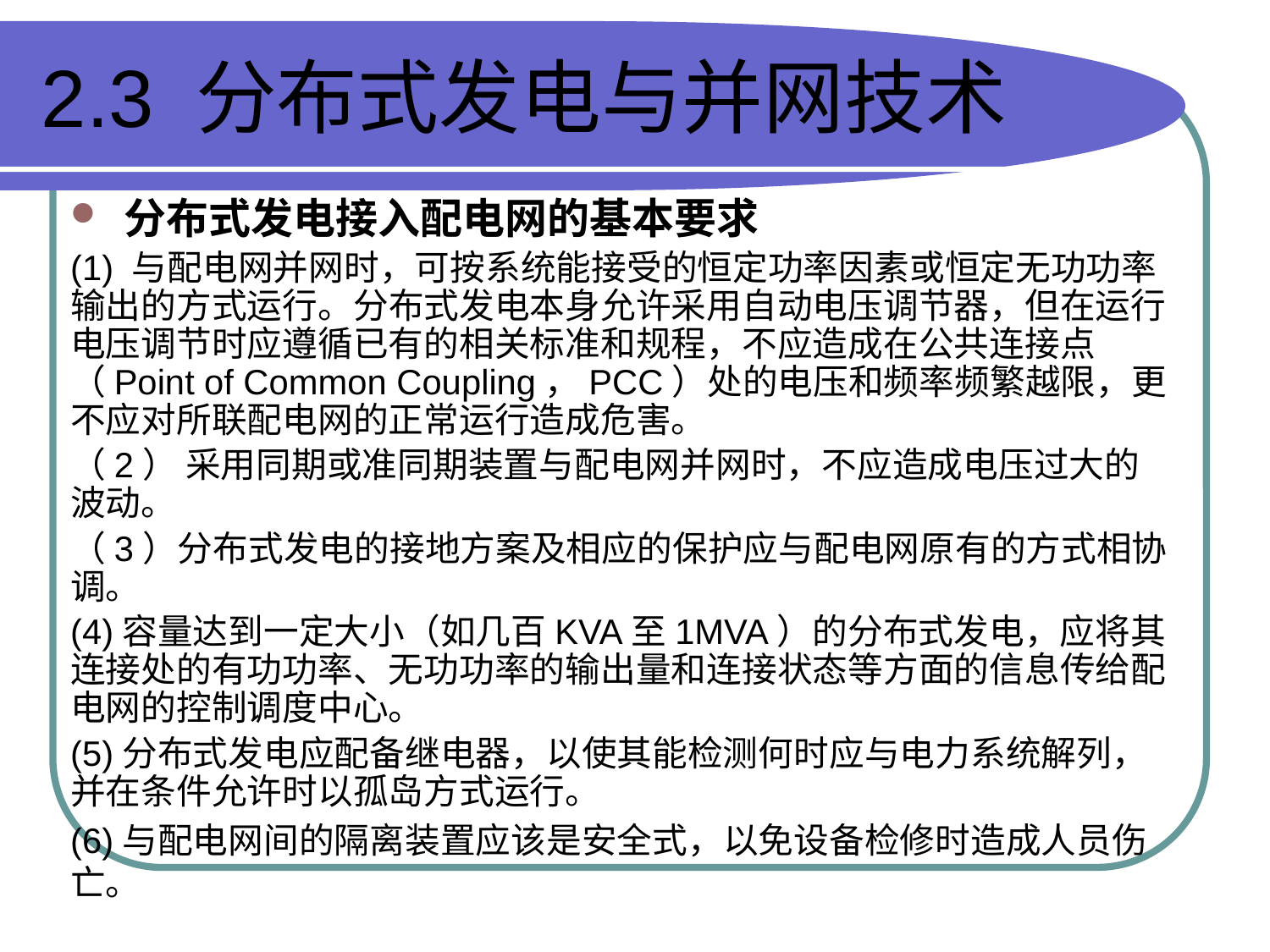

# 2.3 分布式发电与并网技术
分布式发电接入配电网的基本要求
(1) 与配电网并网时，可按系统能接受的恒定功率因素或恒定无功功率输出的方式运行。分布式发电本身允许采用自动电压调节器，但在运行电压调节时应遵循已有的相关标准和规程，不应造成在公共连接点（Point of Common Coupling，PCC）处的电压和频率频繁越限，更不应对所联配电网的正常运行造成危害。
（2） 采用同期或准同期装置与配电网并网时，不应造成电压过大的波动。
（3）分布式发电的接地方案及相应的保护应与配电网原有的方式相协调。
(4)容量达到一定大小（如几百KVA至1MVA）的分布式发电，应将其连接处的有功功率、无功功率的输出量和连接状态等方面的信息传给配电网的控制调度中心。
(5)分布式发电应配备继电器，以使其能检测何时应与电力系统解列，并在条件允许时以孤岛方式运行。
(6)与配电网间的隔离装置应该是安全式，以免设备检修时造成人员伤亡。

21